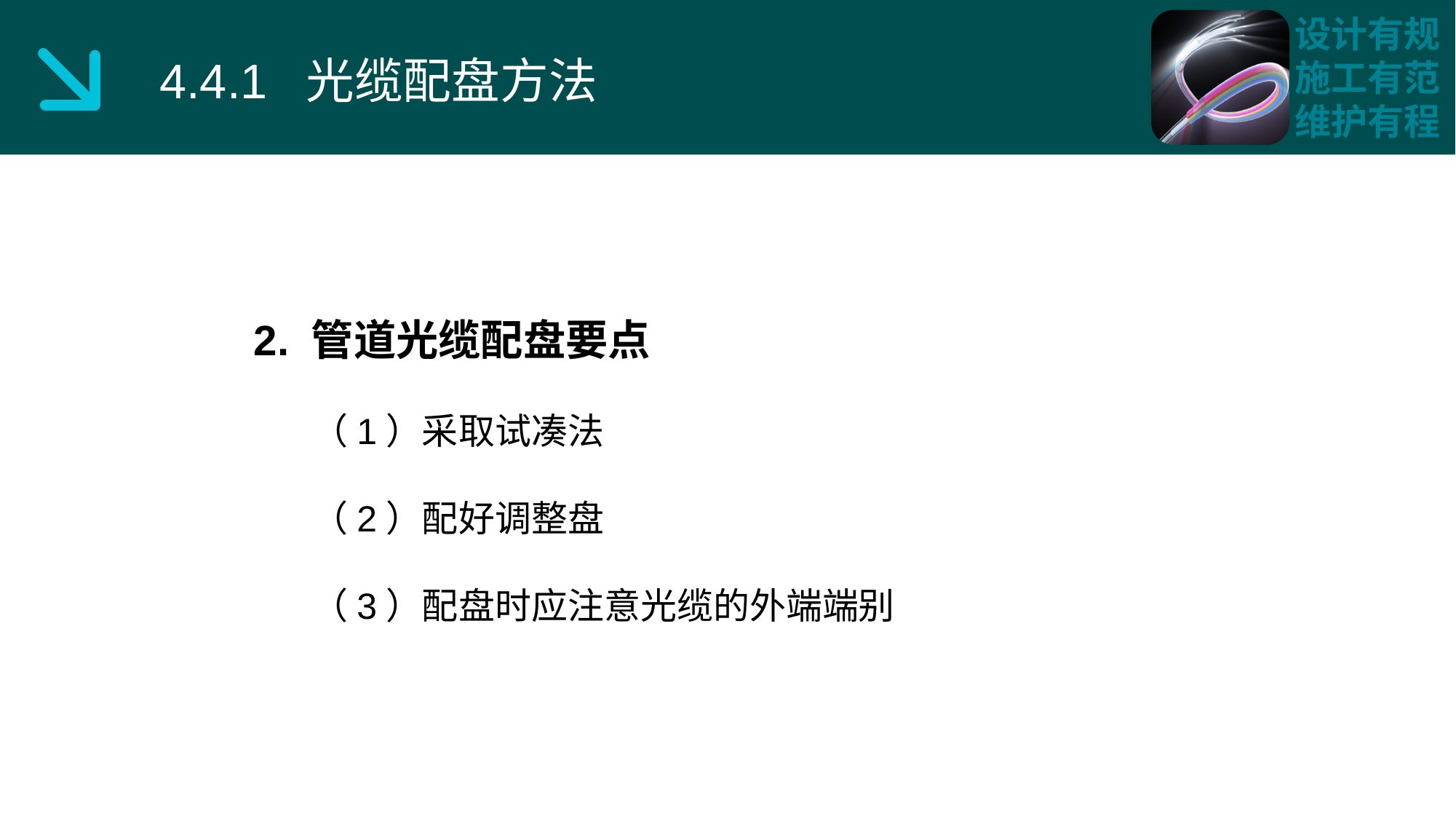

4.4.1  光缆配盘方法

2. 管道光缆配盘要点

      （1）采取试凑法

      （2）配好调整盘

      （3）配盘时应注意光缆的外端端别